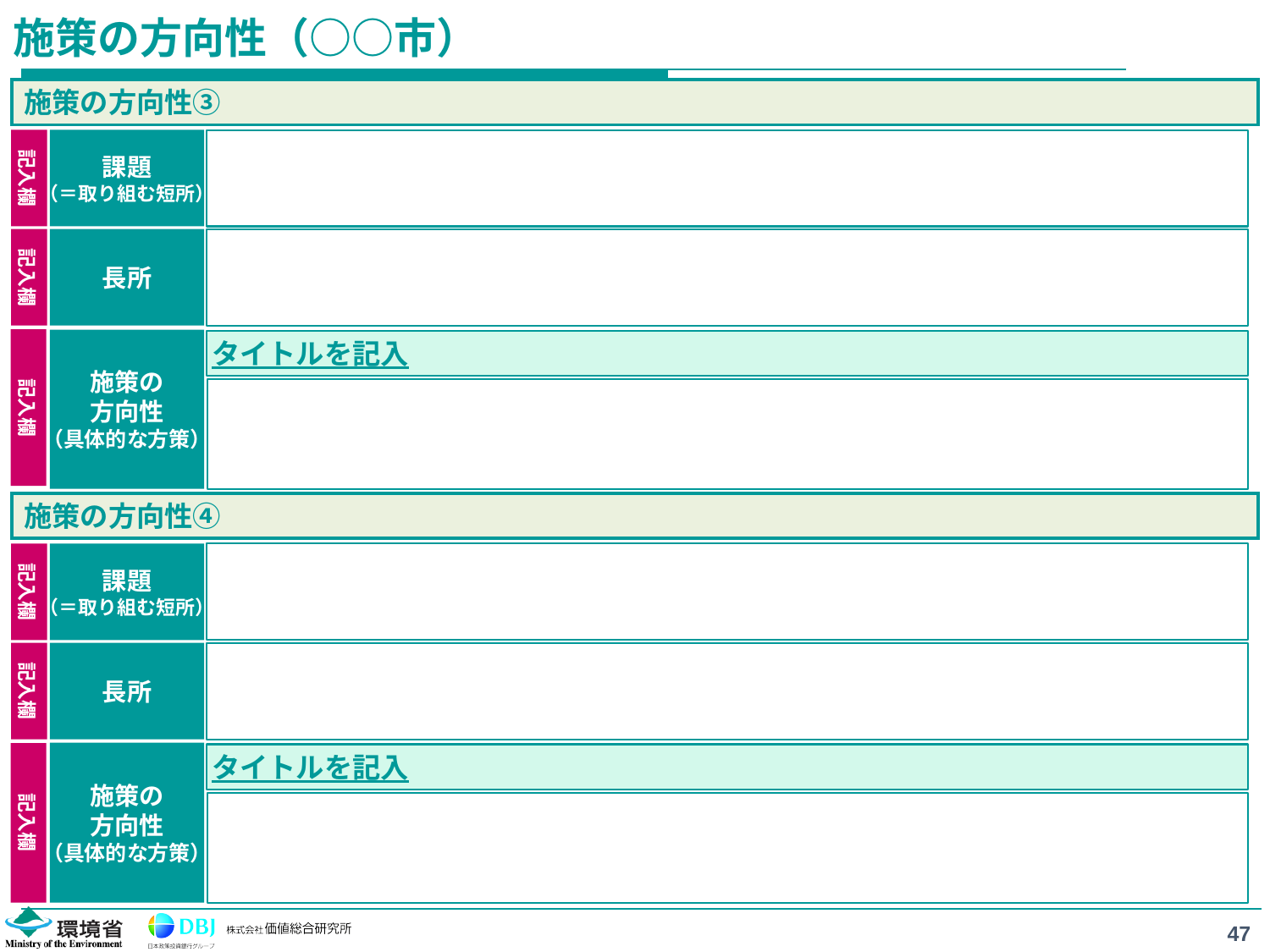

# 施策の方向性（○○市）
施策の方向性③
記入欄
課題
（＝取り組む短所）

記入欄

長所
記入欄
施策の
方向性
（具体的な方策）
タイトルを記入

施策の方向性④
記入欄
課題
（＝取り組む短所）

記入欄

長所
施策の
方向性
（具体的な方策）
記入欄
タイトルを記入

47